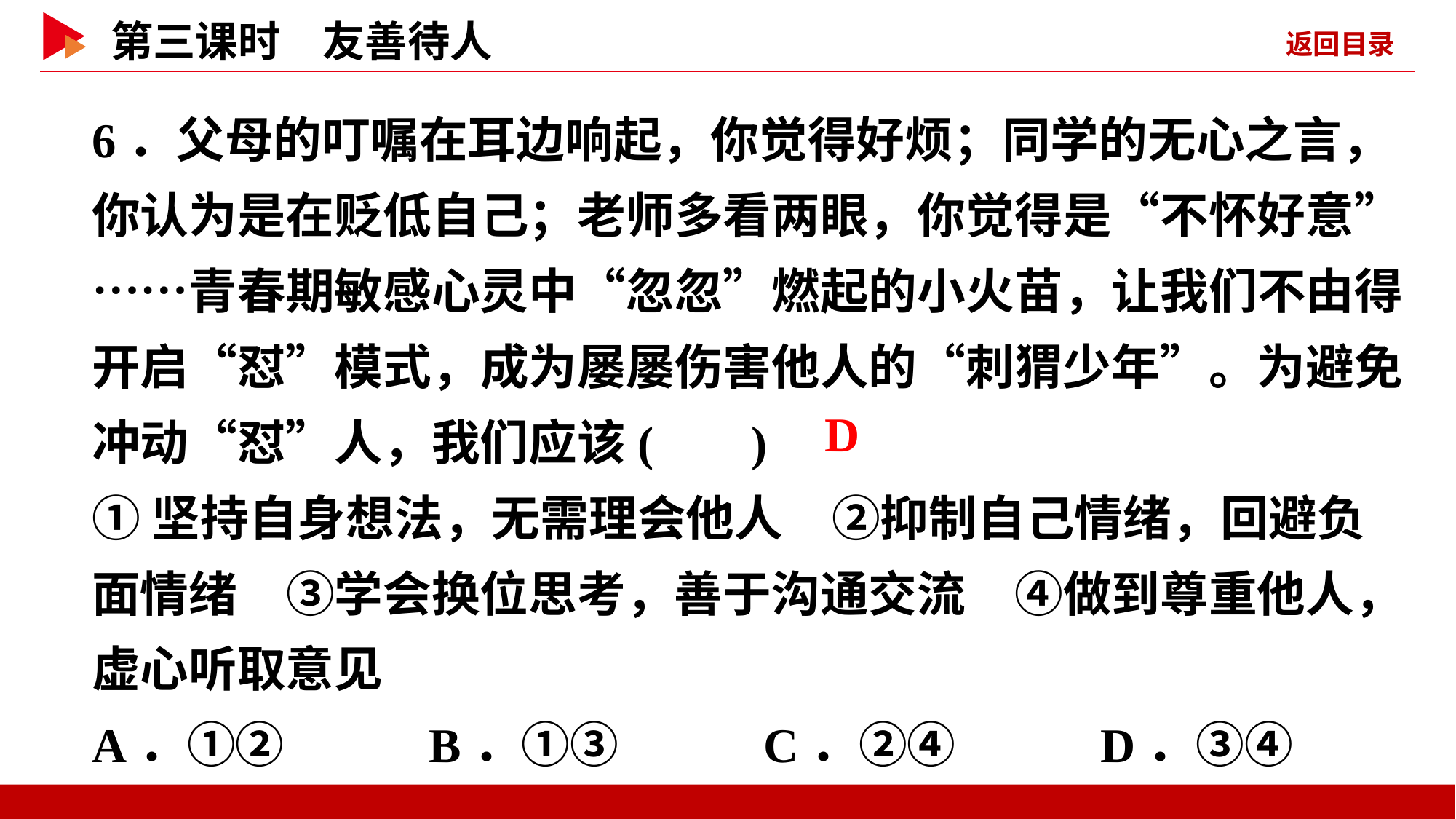

6．父母的叮嘱在耳边响起，你觉得好烦；同学的无心之言，你认为是在贬低自己；老师多看两眼，你觉得是“不怀好意”……青春期敏感心灵中“忽忽”燃起的小火苗，让我们不由得开启“怼”模式，成为屡屡伤害他人的“刺猬少年”。为避免冲动“怼”人，我们应该(        )
①坚持自身想法，无需理会他人　②抑制自己情绪，回避负面情绪　③学会换位思考，善于沟通交流　④做到尊重他人，虚心听取意见
A．①②            B．①③            C．②④            D．③④
   D